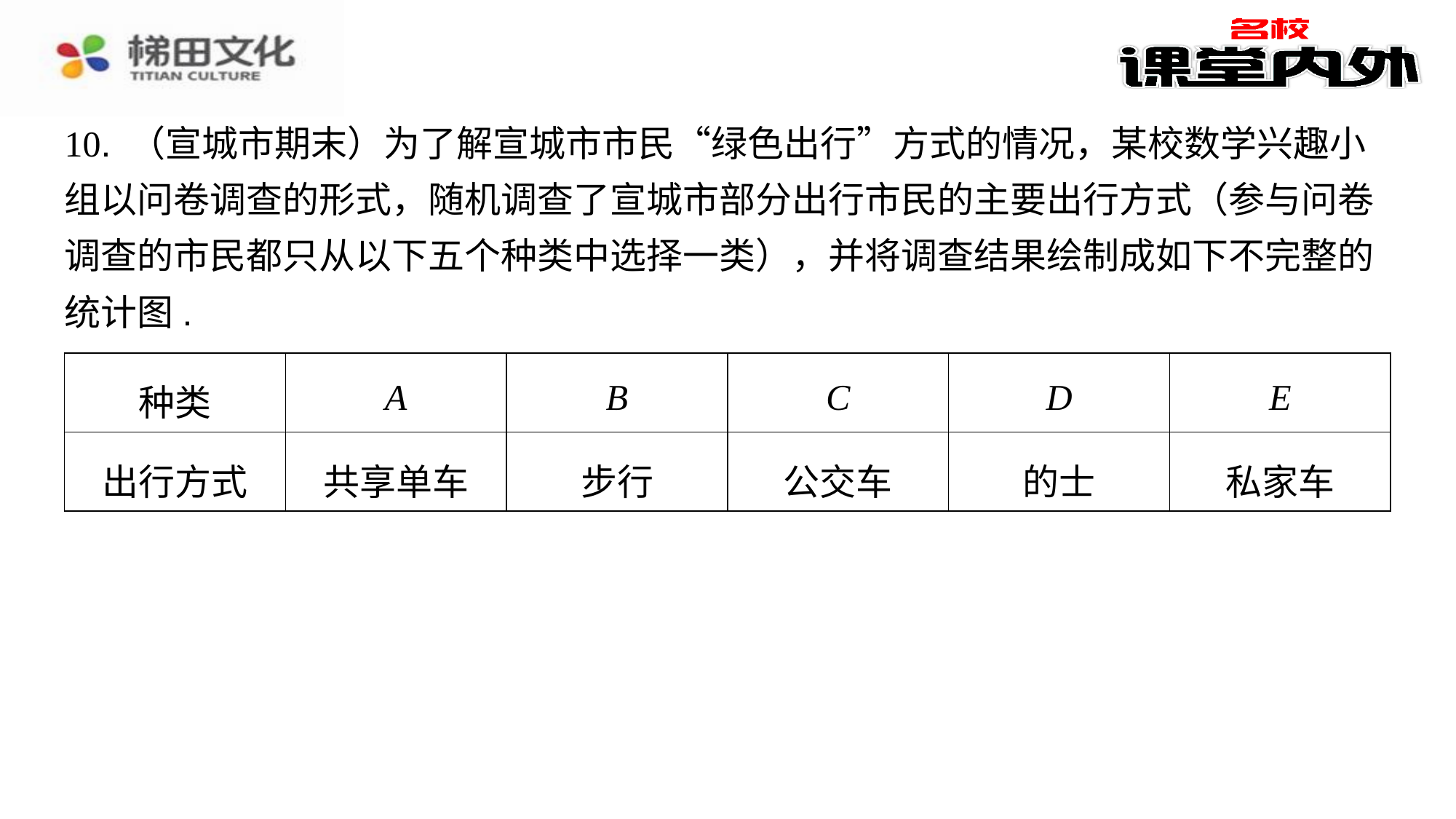

10. （宣城市期末）为了解宣城市市民“绿色出行”方式的情况，某校数学兴趣小
组以问卷调查的形式，随机调查了宣城市部分出行市民的主要出行方式（参与问卷
调查的市民都只从以下五个种类中选择一类），并将调查结果绘制成如下不完整的
统计图.
| 种类 | A | B | C | D | E |
| --- | --- | --- | --- | --- | --- |
| 出行方式 | 共享单车 | 步行 | 公交车 | 的士 | 私家车 |